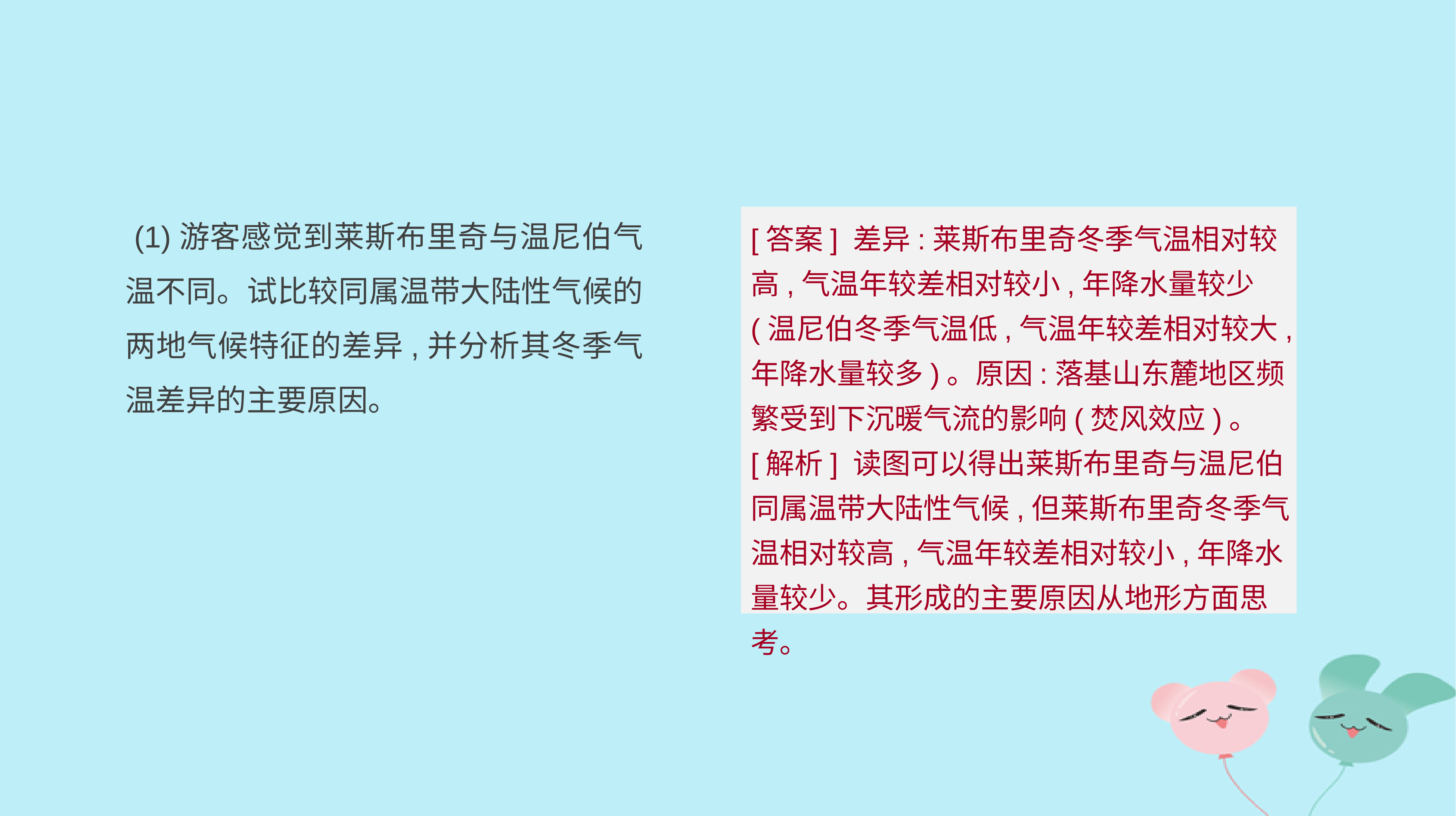

(1)游客感觉到莱斯布里奇与温尼伯气温不同。试比较同属温带大陆性气候的两地气候特征的差异,并分析其冬季气温差异的主要原因。

[答案] 差异:莱斯布里奇冬季气温相对较高,气温年较差相对较小,年降水量较少(温尼伯冬季气温低,气温年较差相对较大,年降水量较多)。原因:落基山东麓地区频繁受到下沉暖气流的影响(焚风效应)。
[解析] 读图可以得出莱斯布里奇与温尼伯同属温带大陆性气候,但莱斯布里奇冬季气温相对较高,气温年较差相对较小,年降水量较少。其形成的主要原因从地形方面思考。